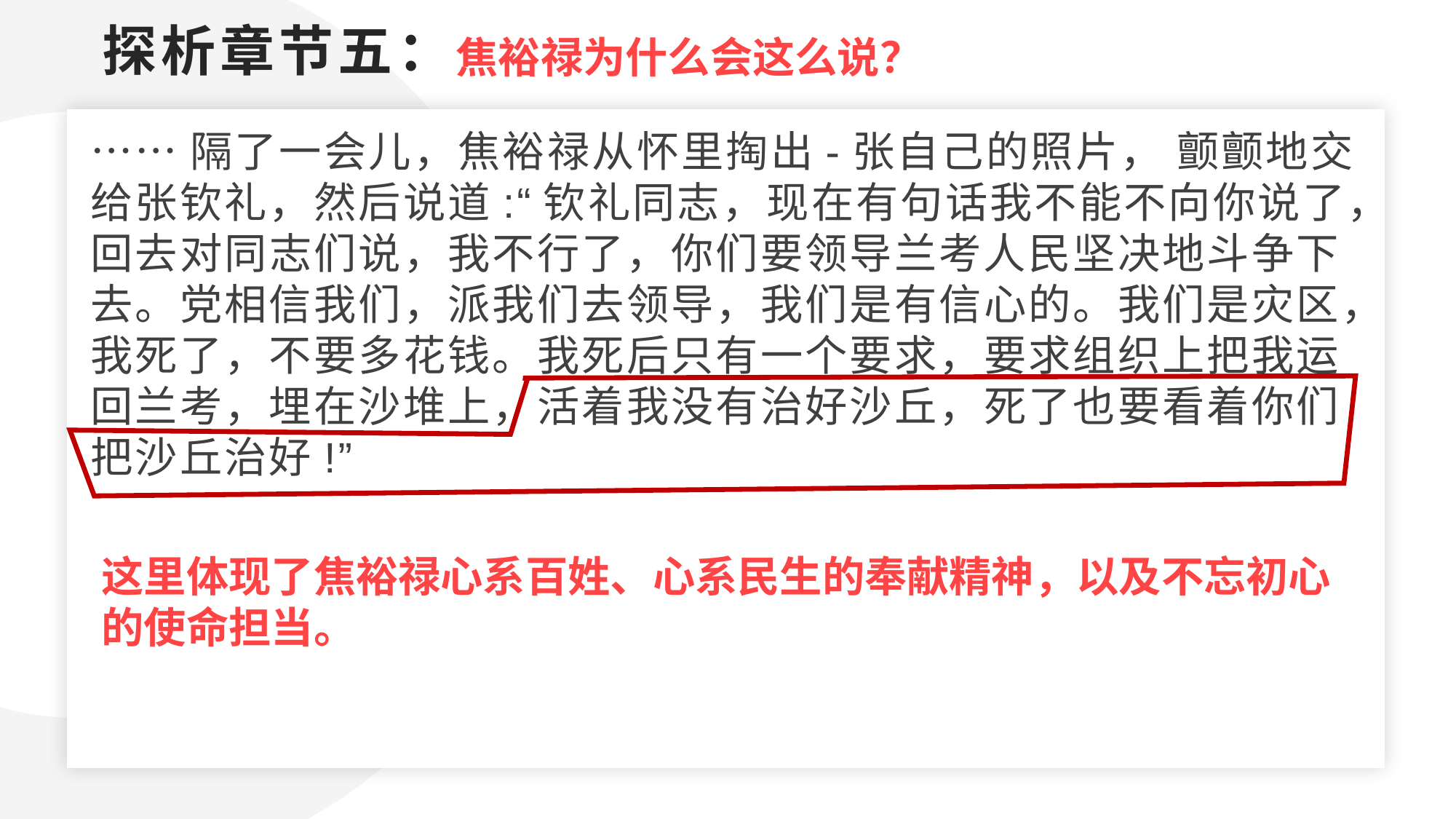

焦裕禄为什么会这么说？
探析章节五：
送走了风沙滚滚的春天，又送走了暴雨集中的夏季，调查队在风里、雨里、沙窝里、激流里度过了一个月又一个月，方圆跋涉了5000余里……也调查得清清楚楚，绘成了详细的排涝泄洪图。
……隔了一会儿，焦裕禄从怀里掏出-张自己的照片， 颤颤地交给张钦礼，然后说道:“钦礼同志，现在有句话我不能不向你说了，回去对同志们说，我不行了，你们要领导兰考人民坚决地斗争下去。党相信我们，派我们去领导，我们是有信心的。我们是灾区，我死了，不要多花钱。我死后只有一个要求，要求组织上把我运回兰考，埋在沙堆上，活着我没有治好沙丘，死了也要看着你们把沙丘治好!”

这里体现了焦裕禄心系百姓、心系民生的奉献精神，以及不忘初心的使命担当。